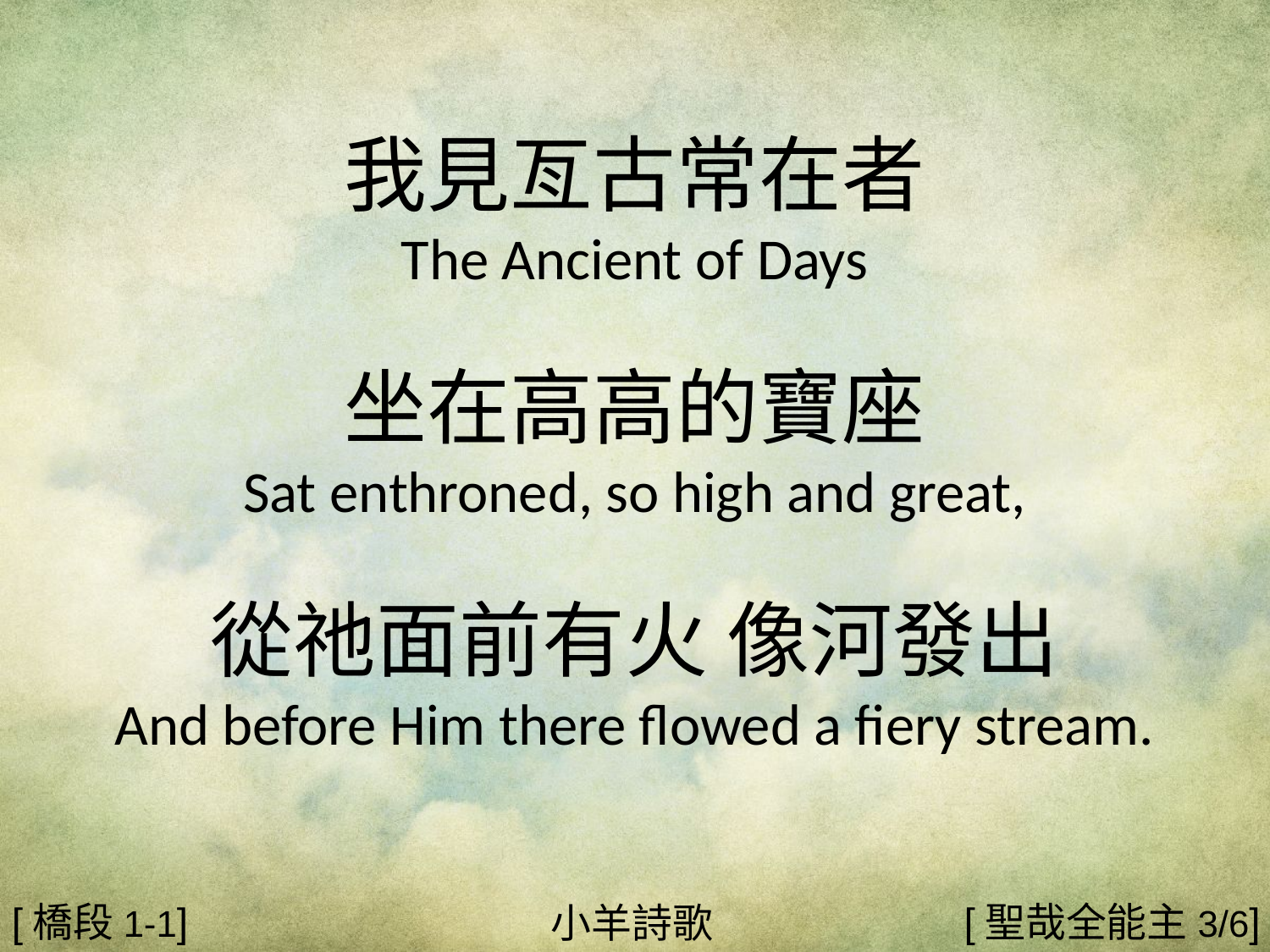

我見亙古常在者
The Ancient of Days

坐在高高的寶座
Sat enthroned, so high and great,

從祂面前有火 像河發出
And before Him there flowed a fiery stream.

#

[橋段1-1]
[聖哉全能主3/6]
小羊詩歌